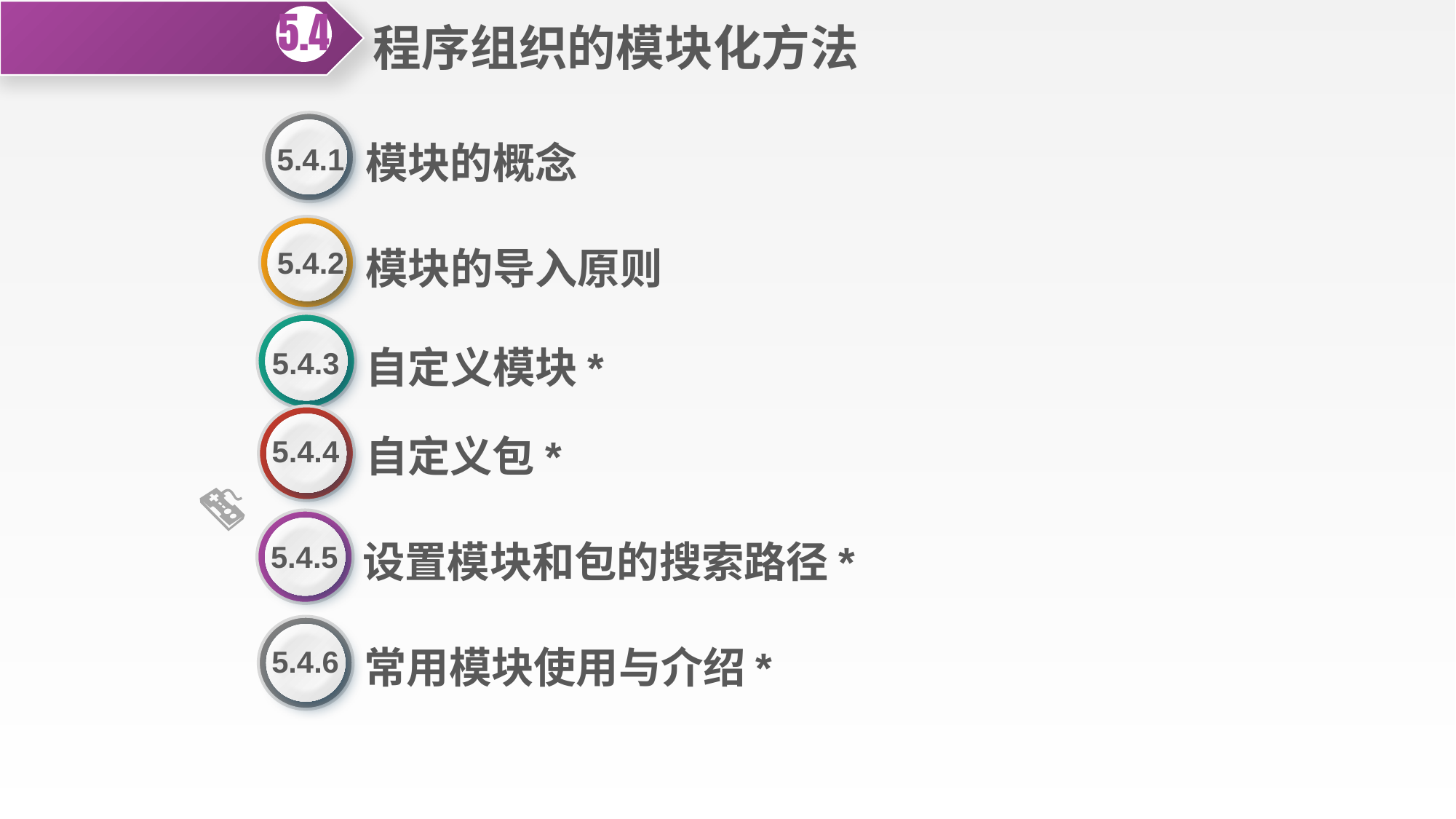

程序组织的模块化方法

5.4

模块的概念
5.4.1

模块的导入原则
5.4.2

自定义模块*
5.4.3

自定义包*
5.4.4

设置模块和包的搜索路径*
5.4.5

常用模块使用与介绍*
5.4.6